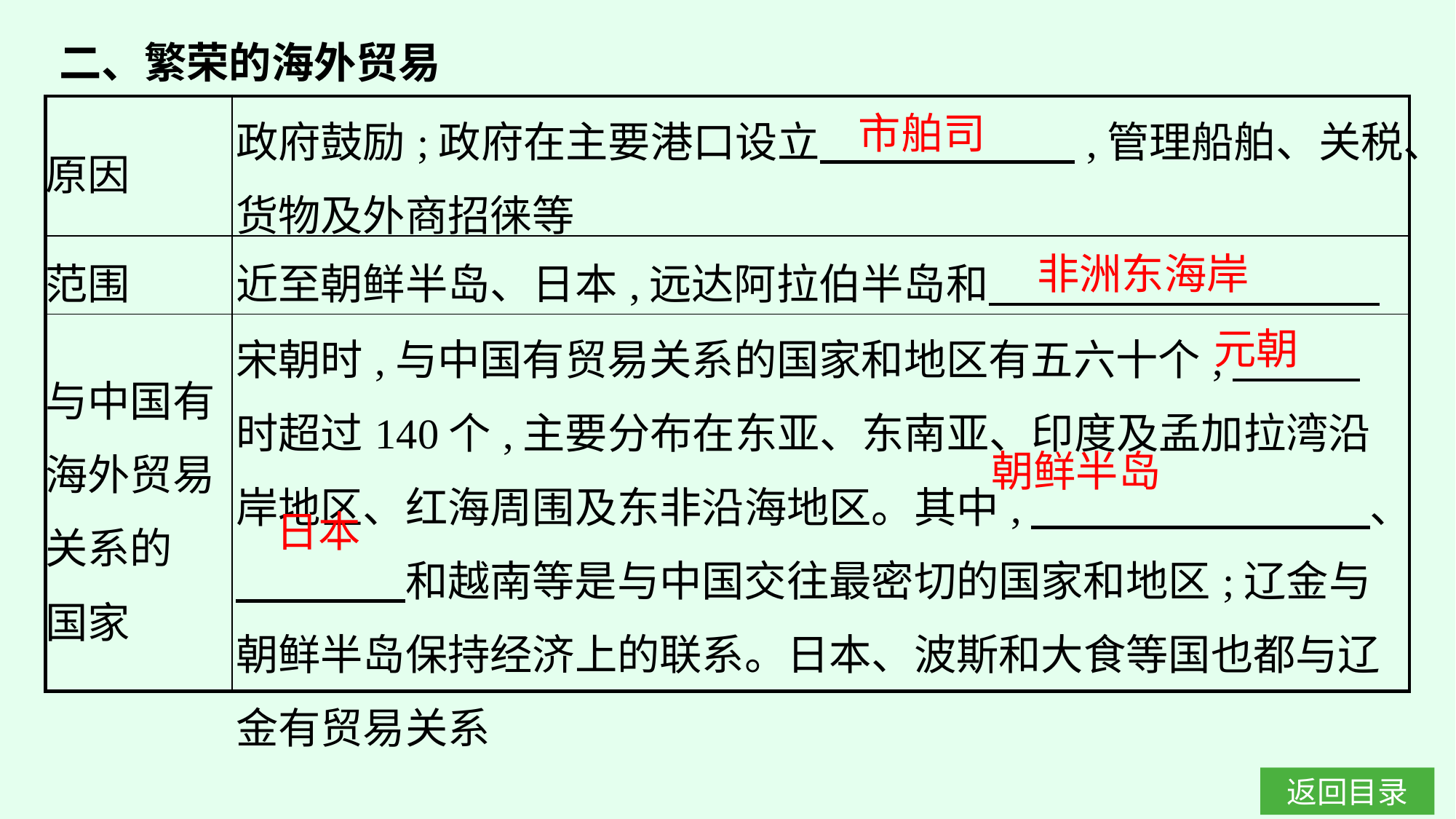

二、繁荣的海外贸易
| 原因 | 政府鼓励;政府在主要港口设立　　　　　　,管理船舶、关税、货物及外商招徕等 |
| --- | --- |
| 范围 | 近至朝鲜半岛、日本,远达阿拉伯半岛和 |
| 与中国有 海外贸易 关系的 国家 | 宋朝时,与中国有贸易关系的国家和地区有五六十个,　　　 时超过140个,主要分布在东亚、东南亚、印度及孟加拉湾沿岸地区、红海周围及东非沿海地区。其中,　　　　　　　　、 　　　　和越南等是与中国交往最密切的国家和地区;辽金与朝鲜半岛保持经济上的联系。日本、波斯和大食等国也都与辽金有贸易关系 |
市舶司
非洲东海岸
元朝
朝鲜半岛
日本